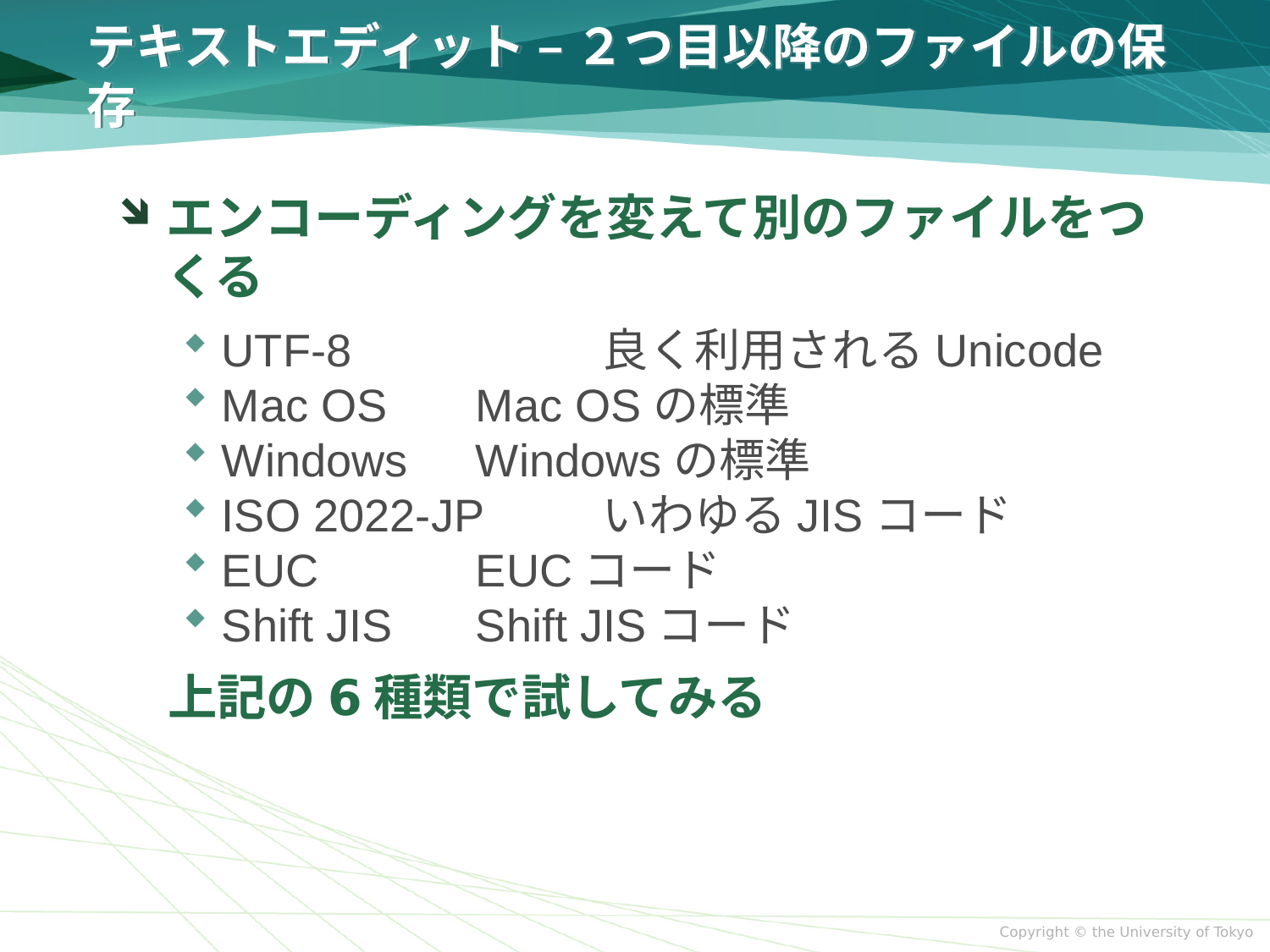

# テキストエディット – ２つ目以降のファイルの保存
エンコーディングを変えて別のファイルをつくる
UTF-8		良く利用されるUnicode
Mac OS	Mac OSの標準
Windows	Windowsの標準
ISO 2022-JP	いわゆるJISコード
EUC		EUCコード
Shift JIS	Shift JISコード
　上記の6種類で試してみる